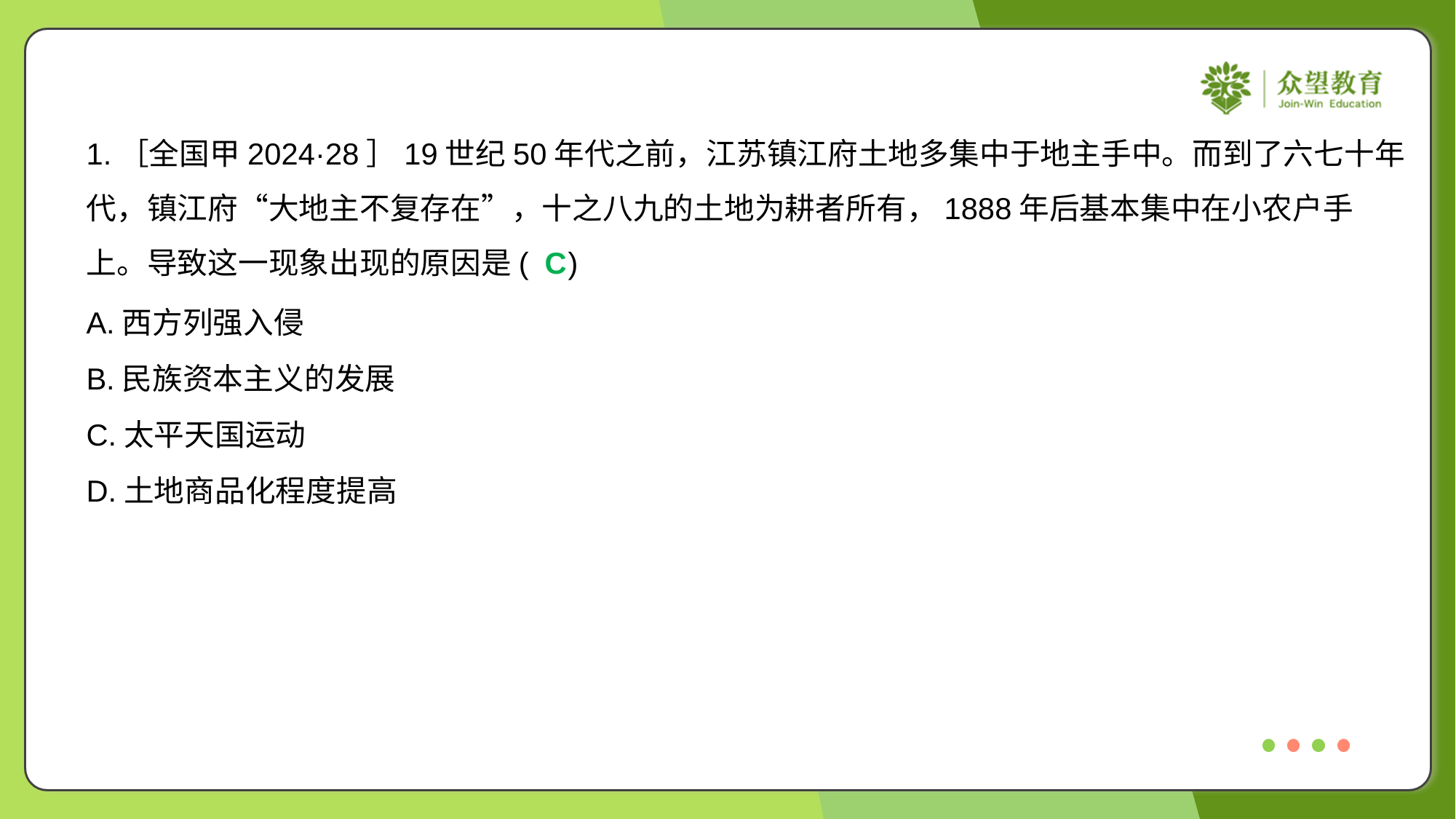

1.［全国甲2024·28］19世纪50年代之前，江苏镇江府土地多集中于地主手中。而到了六七十年
代，镇江府“大地主不复存在”，十之八九的土地为耕者所有，1888年后基本集中在小农户手
上。导致这一现象出现的原因是(     )
C
A.西方列强入侵
B.民族资本主义的发展
C.太平天国运动
D.土地商品化程度提高